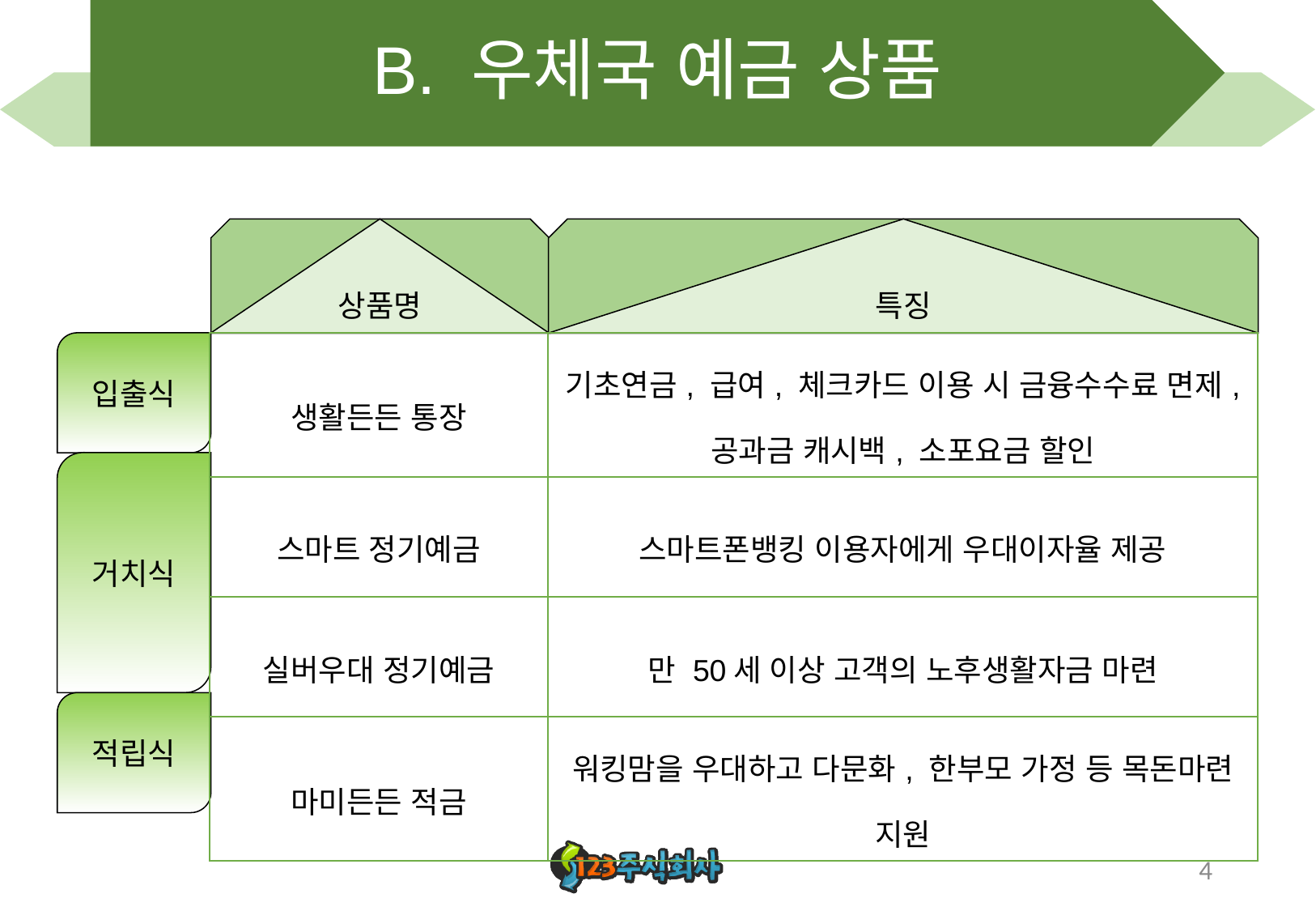

# B. 우체국 예금 상품
상품명

특징
입출식
| 생활든든 통장 | 기초연금, 급여, 체크카드 이용 시 금융수수료 면제, 공과금 캐시백, 소포요금 할인 |
| --- | --- |
| 스마트 정기예금 | 스마트폰뱅킹 이용자에게 우대이자율 제공 |
| 실버우대 정기예금 | 만 50세 이상 고객의 노후생활자금 마련 |
| 마미든든 적금 | 워킹맘을 우대하고 다문화, 한부모 가정 등 목돈마련 지원 |
거치식
적립식
4